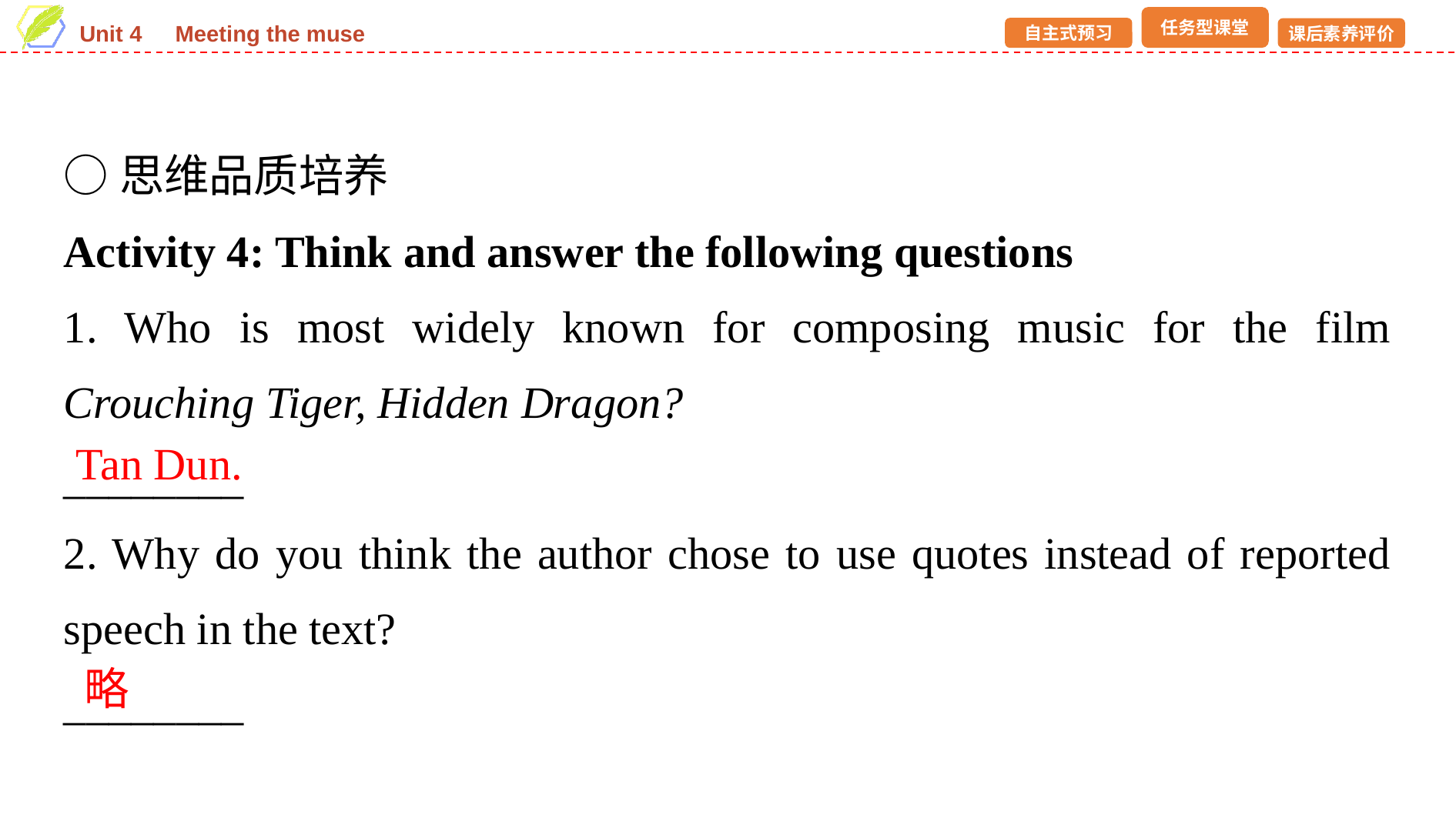

○思维品质培养
Activity 4: Think and answer the following questions
1. Who is most widely known for composing music for the film Crouching Tiger, Hidden Dragon?
________
2. Why do you think the author chose to use quotes instead of reported speech in the text?
________
Tan Dun.
略